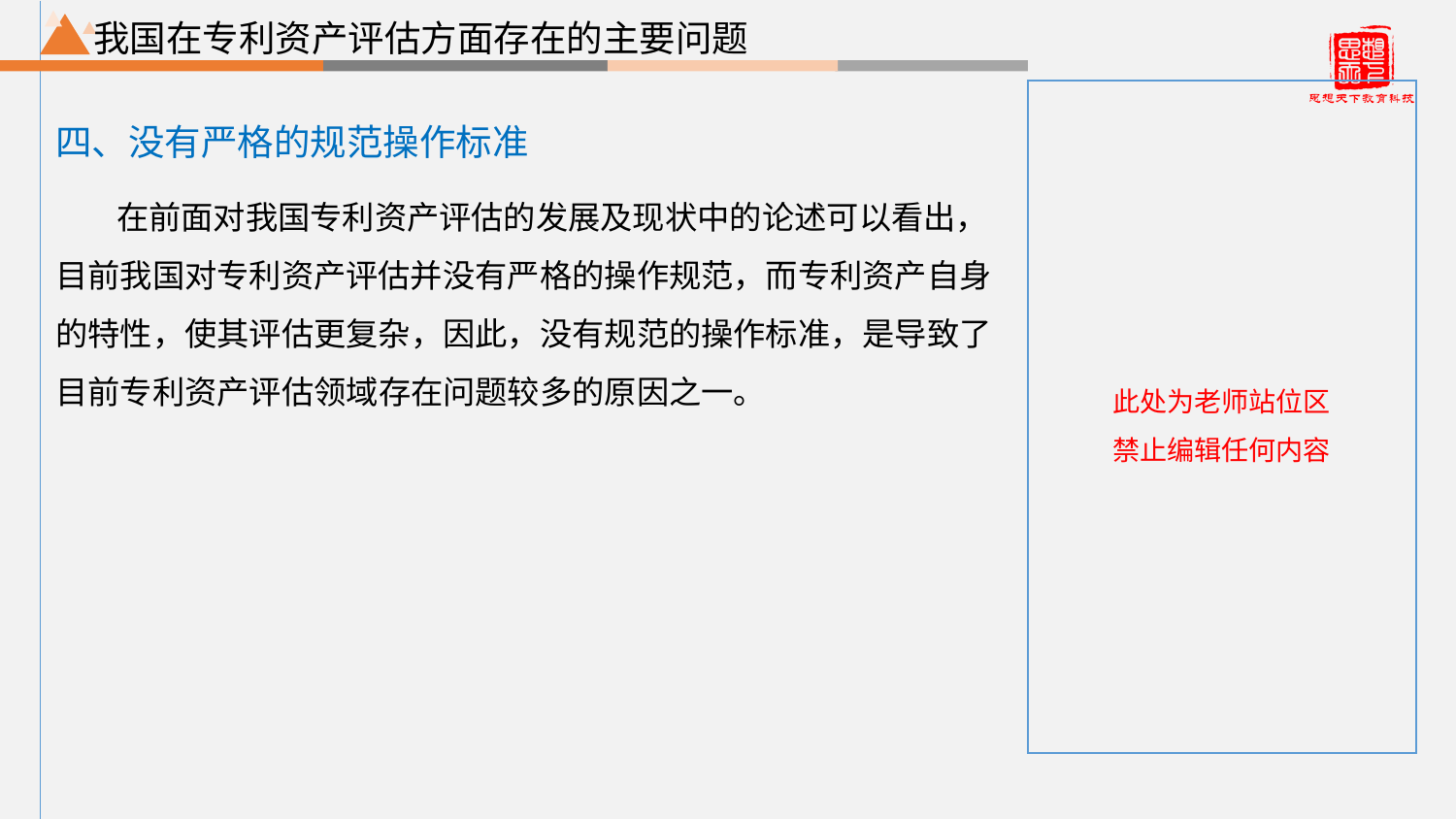

根据实际情况添加不同层级标题
# 我国在专利资产评估方面存在的主要问题
四、没有严格的规范操作标准
在前面对我国专利资产评估的发展及现状中的论述可以看出，目前我国对专利资产评估并没有严格的操作规范，而专利资产自身的特性，使其评估更复杂，因此，没有规范的操作标准，是导致了目前专利资产评估领域存在问题较多的原因之一。
139